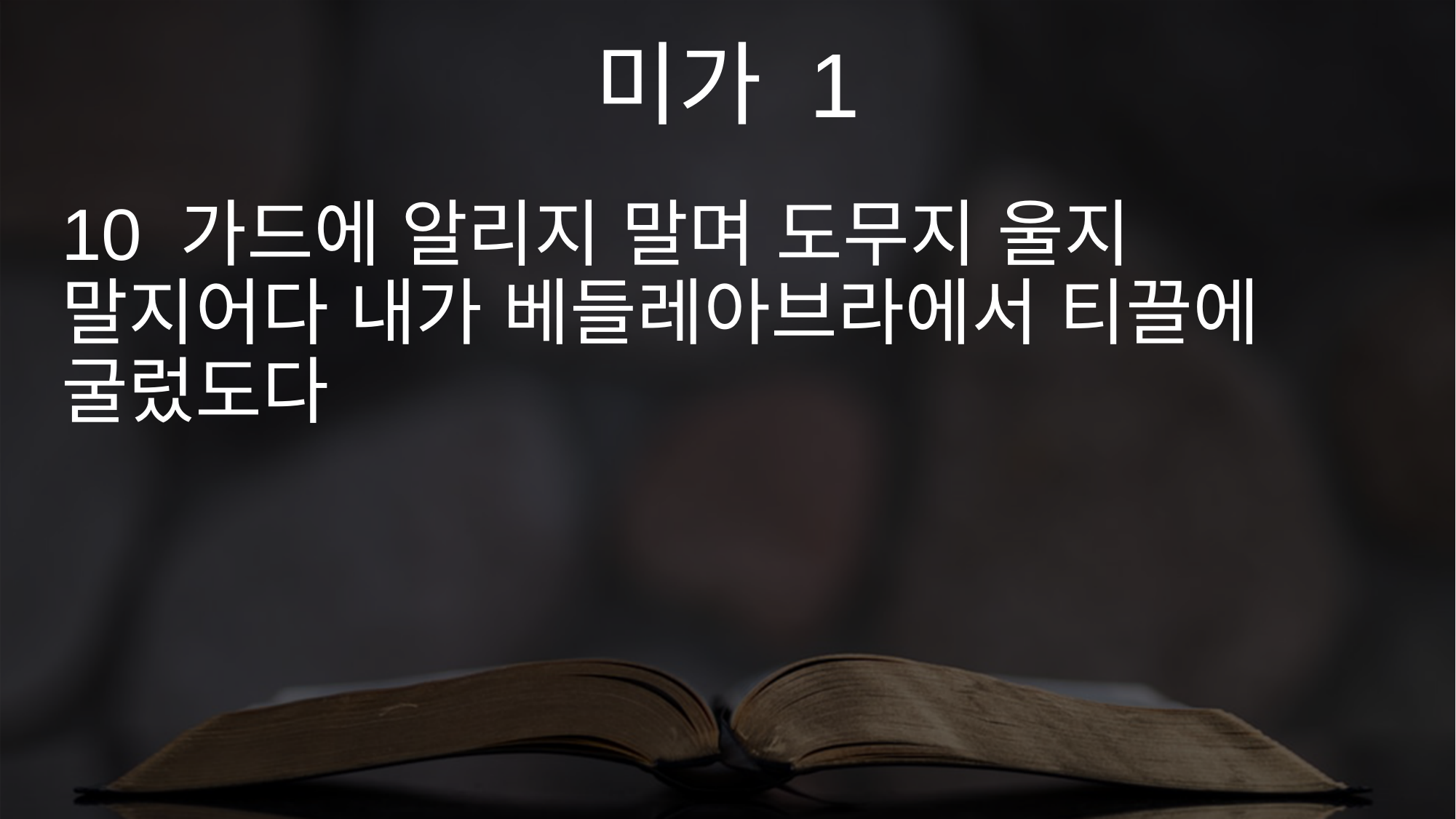

미가 1
10 가드에 알리지 말며 도무지 울지 말지어다 내가 베들레아브라에서 티끌에 굴렀도다